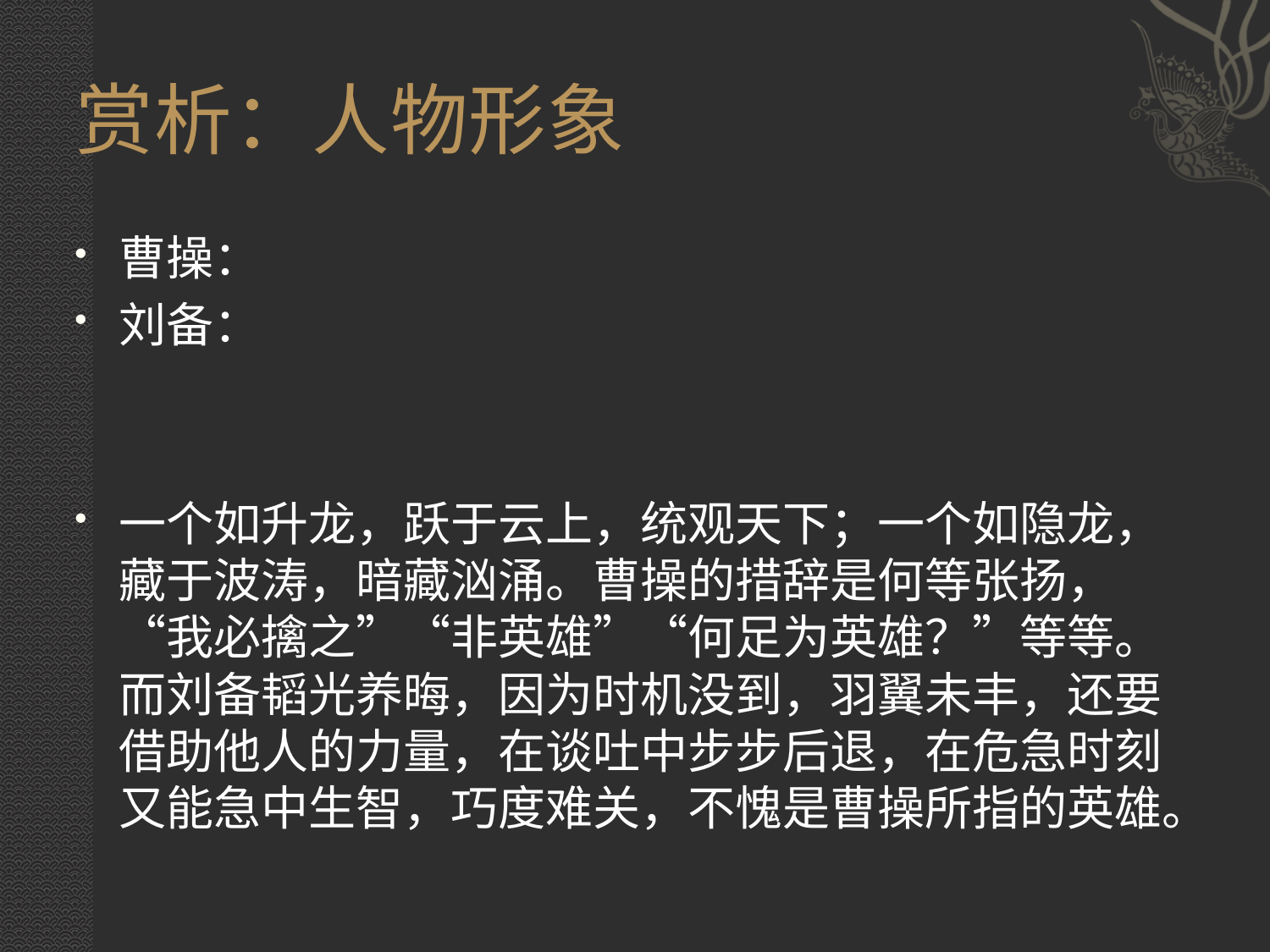

# 赏析：人物形象
曹操：
刘备：

一个如升龙，跃于云上，统观天下；一个如隐龙，藏于波涛，暗藏汹涌。曹操的措辞是何等张扬，“我必擒之”“非英雄”“何足为英雄？”等等。而刘备韬光养晦，因为时机没到，羽翼未丰，还要借助他人的力量，在谈吐中步步后退，在危急时刻又能急中生智，巧度难关，不愧是曹操所指的英雄。